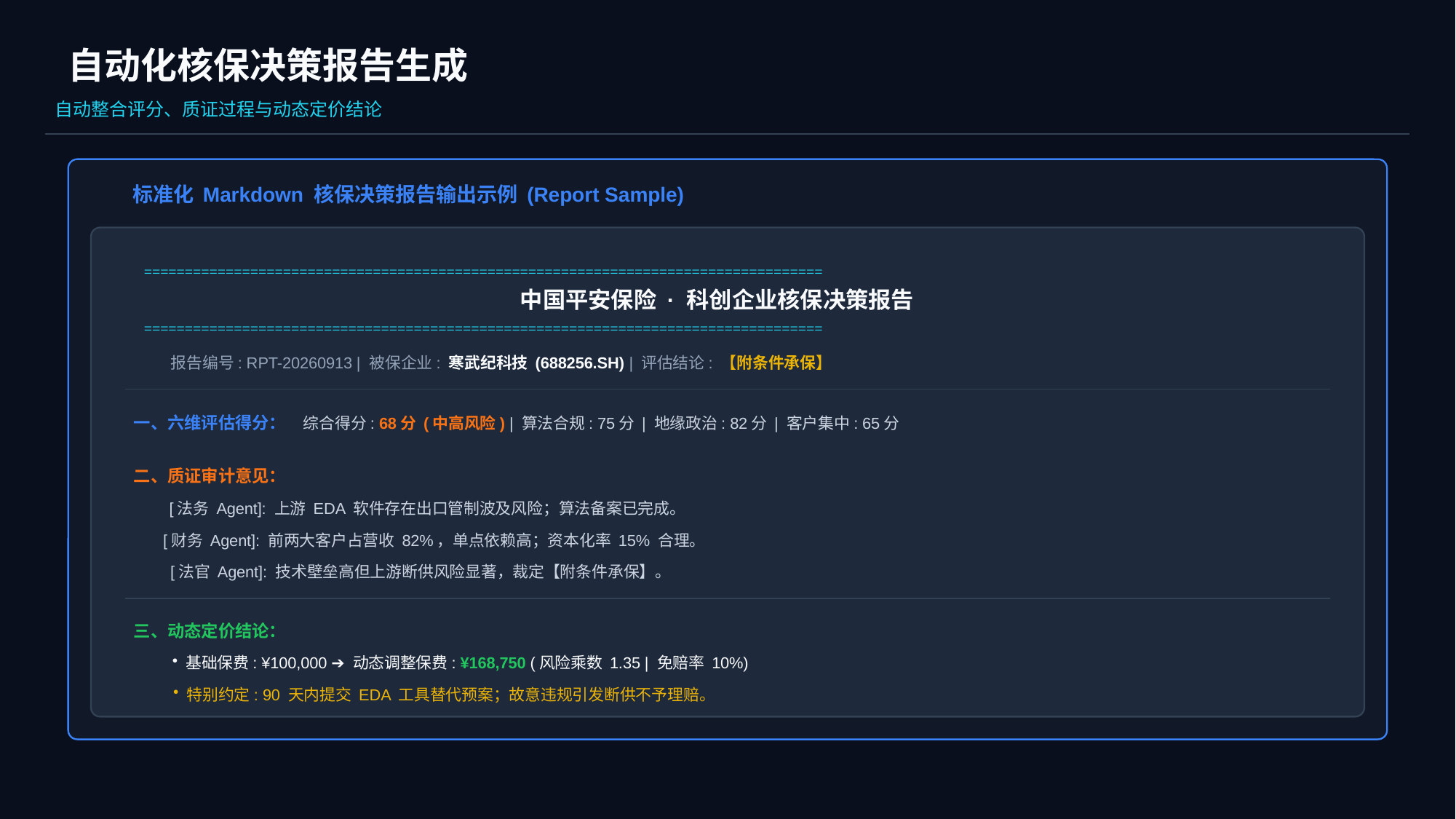

自动化核保决策报告生成
自动整合评分、质证过程与动态定价结论

标准化 Markdown 核保决策报告输出示例 (Report Sample)

===================================================================================
中国平安保险 · 科创企业核保决策报告
===================================================================================
报告编号: RPT-20260913 | 被保企业: 寒武纪科技 (688256.SH) | 评估结论: 【附条件承保】

一、六维评估得分：
综合得分: 68分 (中高风险) | 算法合规: 75分 | 地缘政治: 82分 | 客户集中: 65分
二、质证审计意见：
[法务 Agent]: 上游 EDA 软件存在出口管制波及风险；算法备案已完成。
[财务 Agent]: 前两大客户占营收 82%，单点依赖高；资本化率 15% 合理。
[法官 Agent]: 技术壁垒高但上游断供风险显著，裁定【附条件承保】。

三、动态定价结论：
基础保费: ¥100,000 ➔ 动态调整保费: ¥168,750 (风险乘数 1.35 | 免赔率 10%)
特别约定: 90 天内提交 EDA 工具替代预案；故意违规引发断供不予理赔。